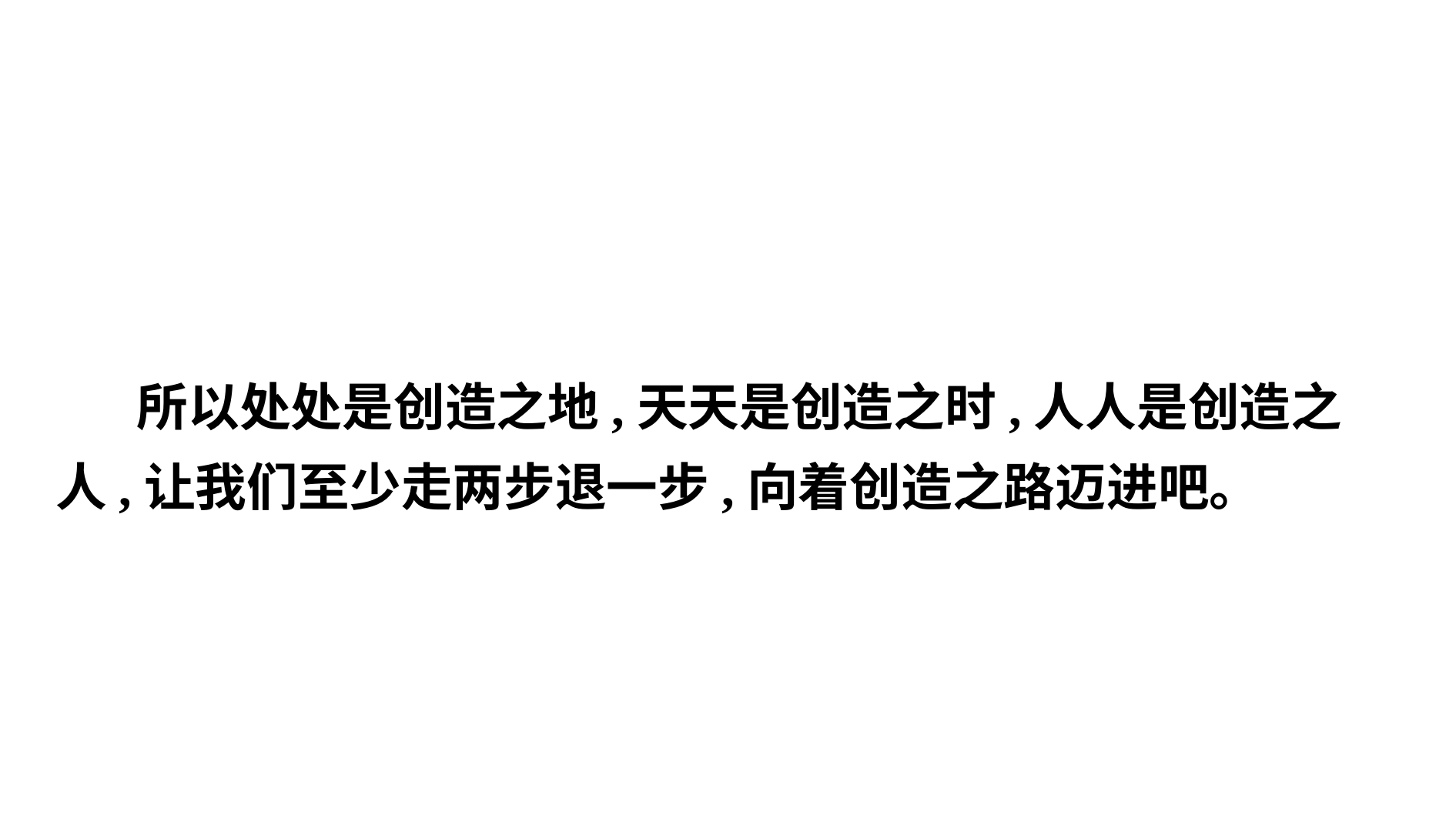

所以处处是创造之地,天天是创造之时,人人是创造之人,让我们至少走两步退一步,向着创造之路迈进吧。